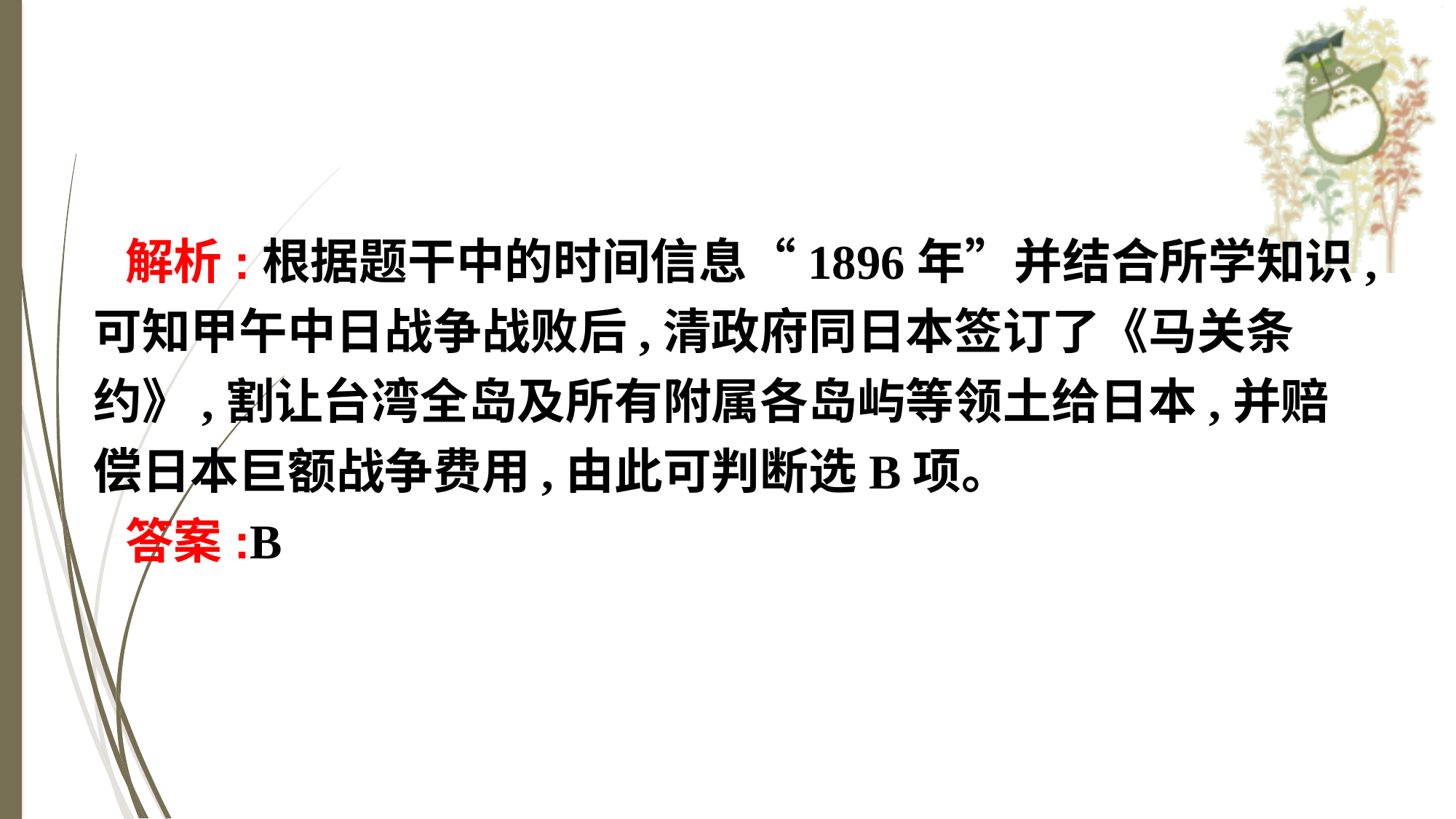

解析:根据题干中的时间信息“1896年”并结合所学知识,可知甲午中日战争战败后,清政府同日本签订了《马关条约》,割让台湾全岛及所有附属各岛屿等领土给日本,并赔偿日本巨额战争费用,由此可判断选B项。
答案:B